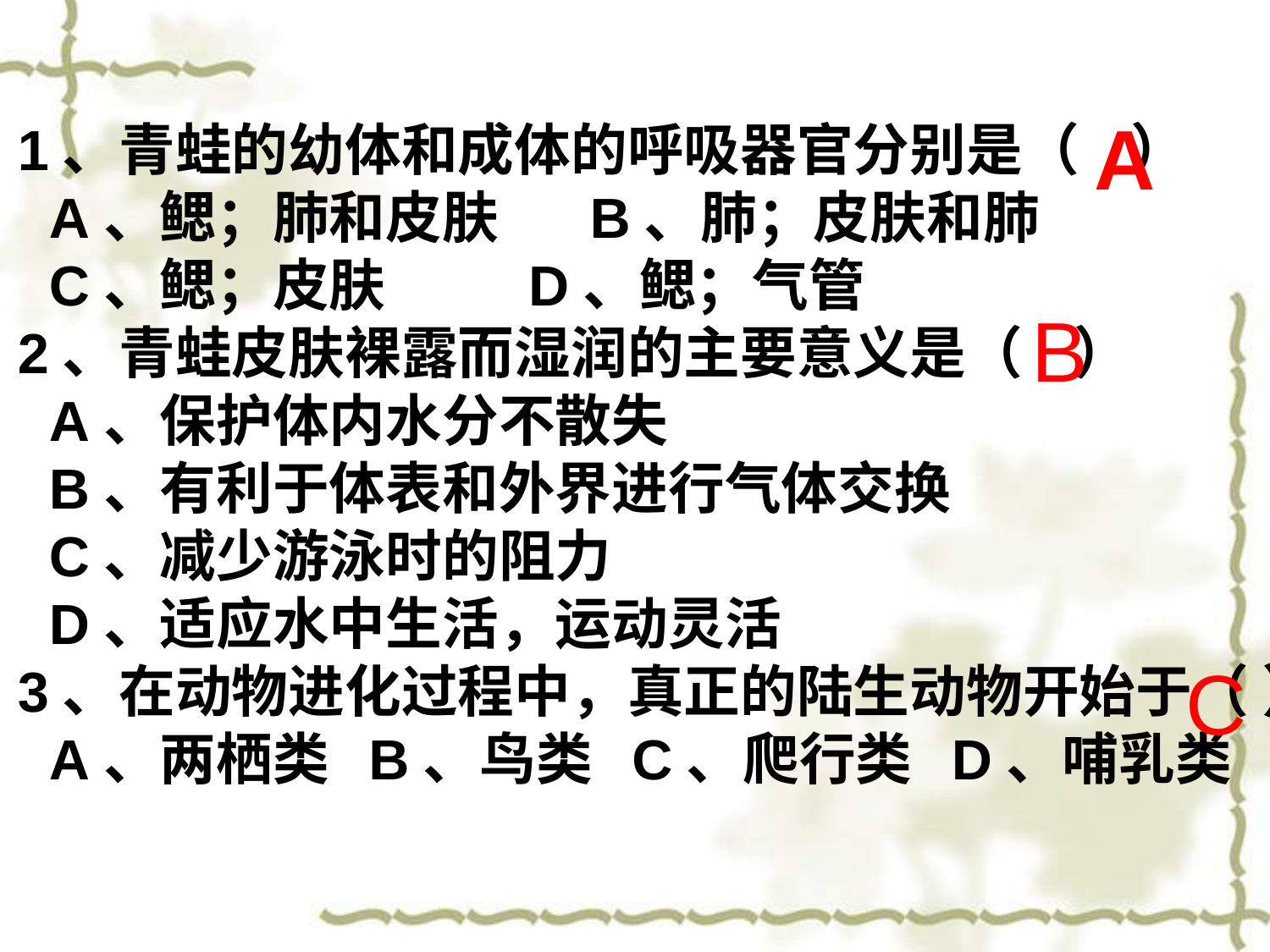

A
1、青蛙的幼体和成体的呼吸器官分别是（    ）
  A、鳃；肺和皮肤      B、肺；皮肤和肺
  C、鳃；皮肤          D、鳃；气管
2、青蛙皮肤裸露而湿润的主要意义是（    ）
  A、保护体内水分不散失
  B、有利于体表和外界进行气体交换
  C、减少游泳时的阻力
  D、适应水中生活，运动灵活
3、在动物进化过程中，真正的陆生动物开始于（ ）
  A、两栖类  B、鸟类  C、爬行类  D、哺乳类
B
C